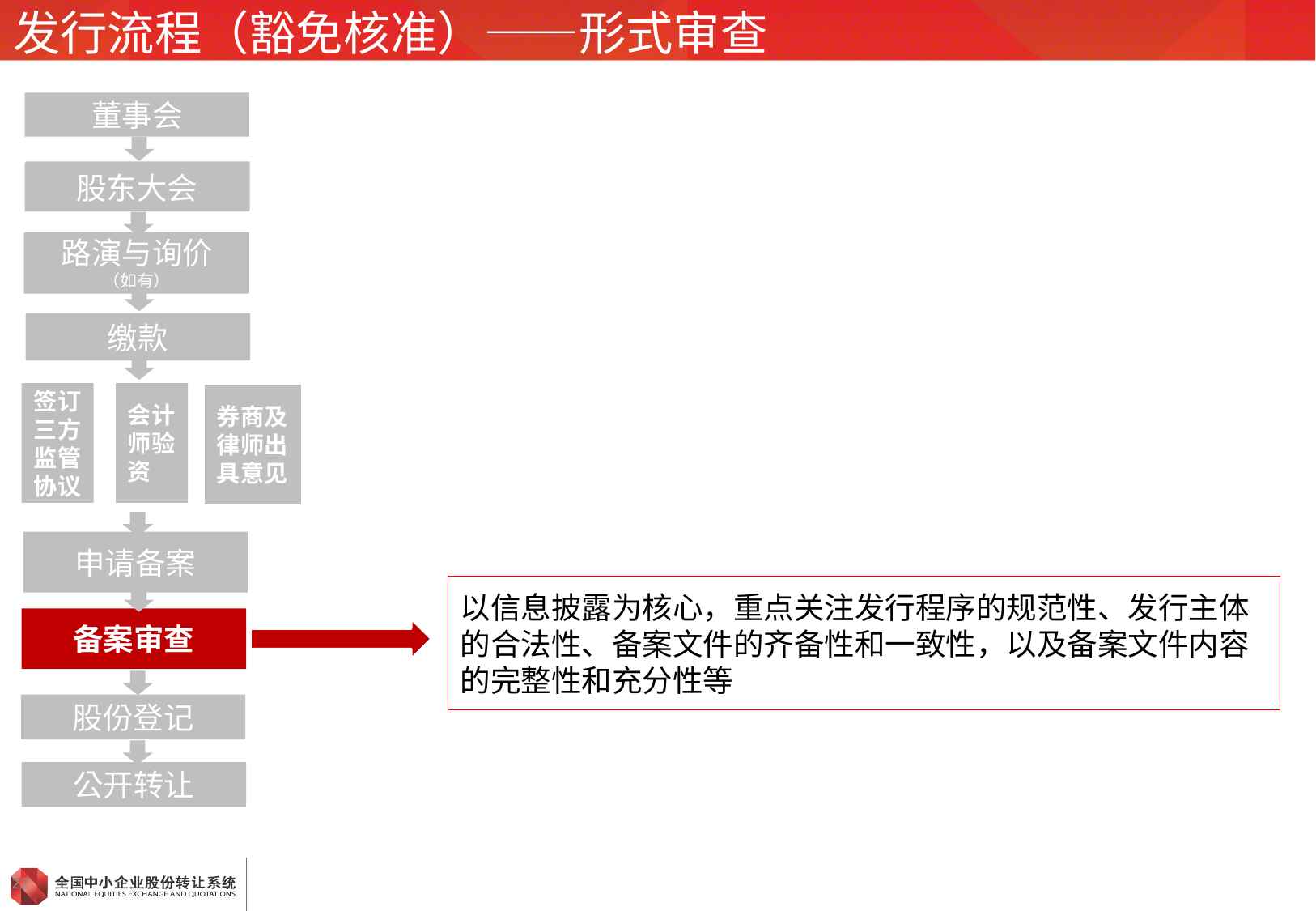

# 发行流程（豁免核准）——形式审查
董事会

股东大会
股东大会

路演与询价
（如有）
路演与询价
（如有）

缴款

签订三方
监管协议
会计师验资
券商及律师出具意见

申请备案
以信息披露为核心，重点关注发行程序的规范性、发行主体的合法性、备案文件的齐备性和一致性，以及备案文件内容的完整性和充分性等

备案审查

股份登记

公开转让
22